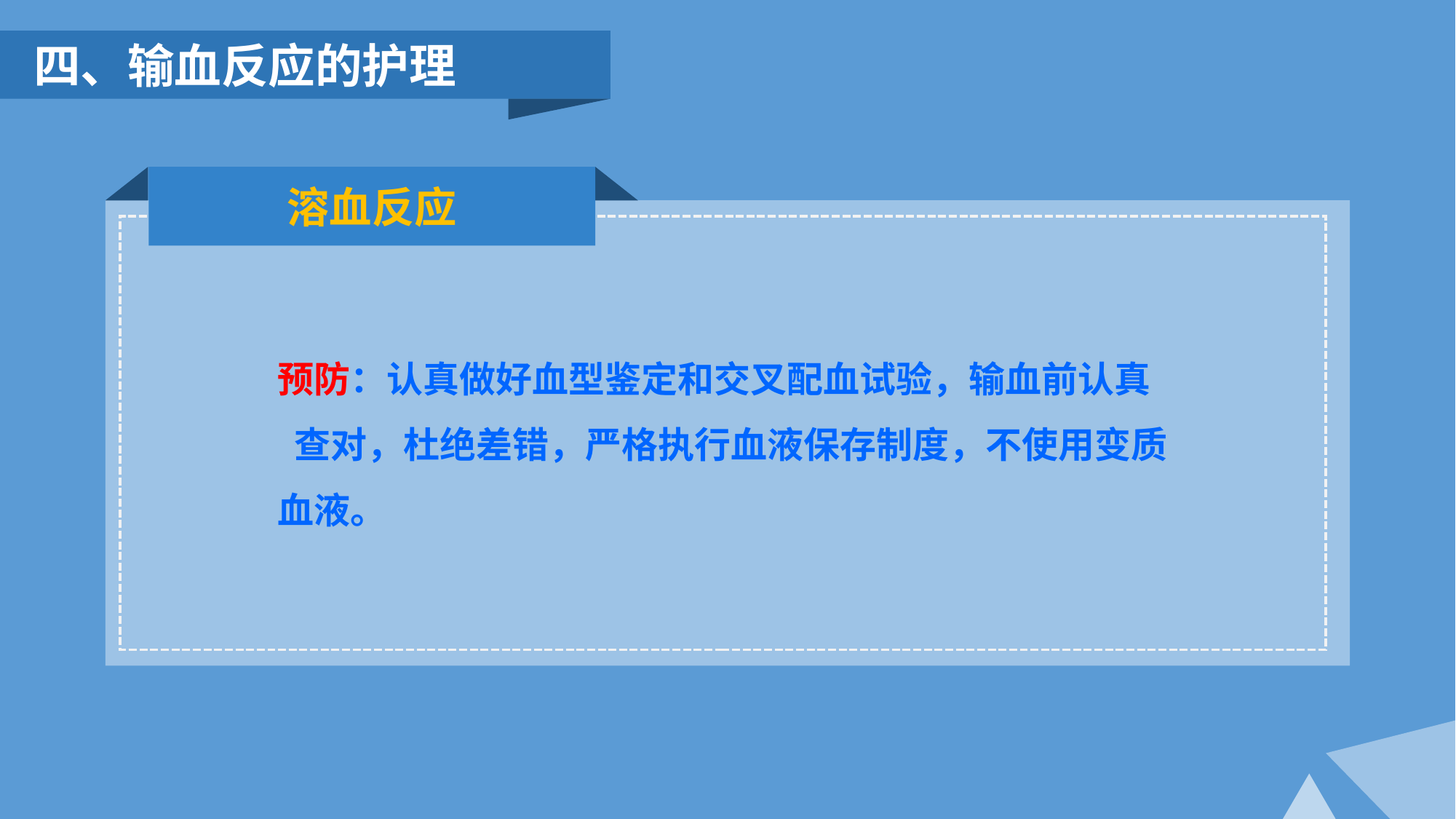

四、输血反应的护理

溶血反应

预防：认真做好血型鉴定和交叉配血试验，输血前认真
 查对，杜绝差错，严格执行血液保存制度，不使用变质血液。